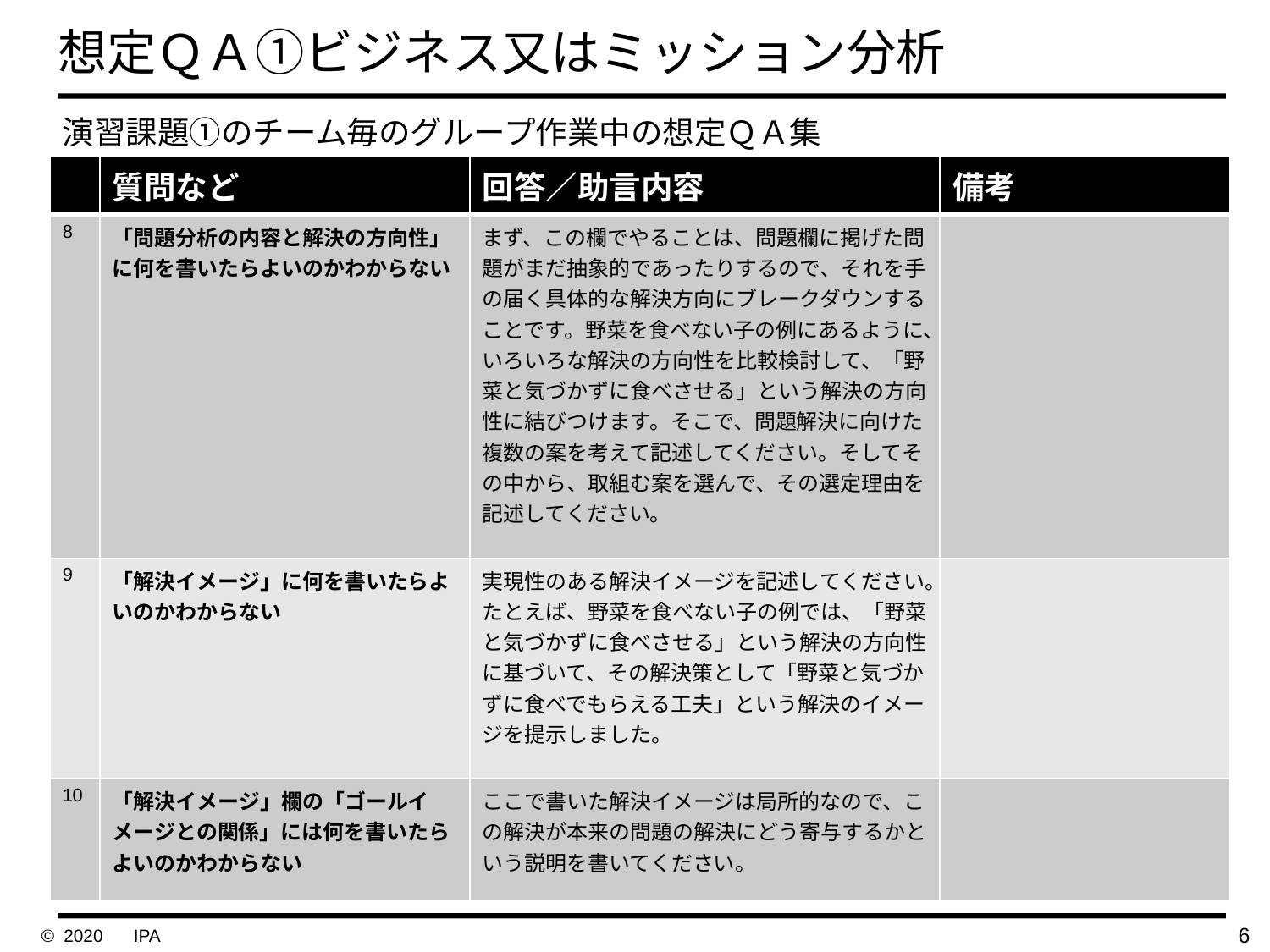

# 想定ＱＡ①ビジネス又はミッション分析
　演習課題①のチーム毎のグループ作業中の想定ＱＡ集

|  | 質問など | 回答／助言内容 | 備考 |
| --- | --- | --- | --- |
| 8 | 「問題分析の内容と解決の方向性」に何を書いたらよいのかわからない | まず、この欄でやることは、問題欄に掲げた問題がまだ抽象的であったりするので、それを手の届く具体的な解決方向にブレークダウンすることです。野菜を食べない子の例にあるように、いろいろな解決の方向性を比較検討して、「野菜と気づかずに食べさせる」という解決の方向性に結びつけます。そこで、問題解決に向けた複数の案を考えて記述してください。そしてその中から、取組む案を選んで、その選定理由を記述してください。 |  |
| 9 | 「解決イメージ」に何を書いたらよいのかわからない | 実現性のある解決イメージを記述してください。たとえば、野菜を食べない子の例では、「野菜と気づかずに食べさせる」という解決の方向性に基づいて、その解決策として「野菜と気づかずに食べでもらえる工夫」という解決のイメージを提示しました。 |  |
| 10 | 「解決イメージ」欄の「ゴールイメージとの関係」には何を書いたらよいのかわからない | ここで書いた解決イメージは局所的なので、この解決が本来の問題の解決にどう寄与するかという説明を書いてください。 |  |